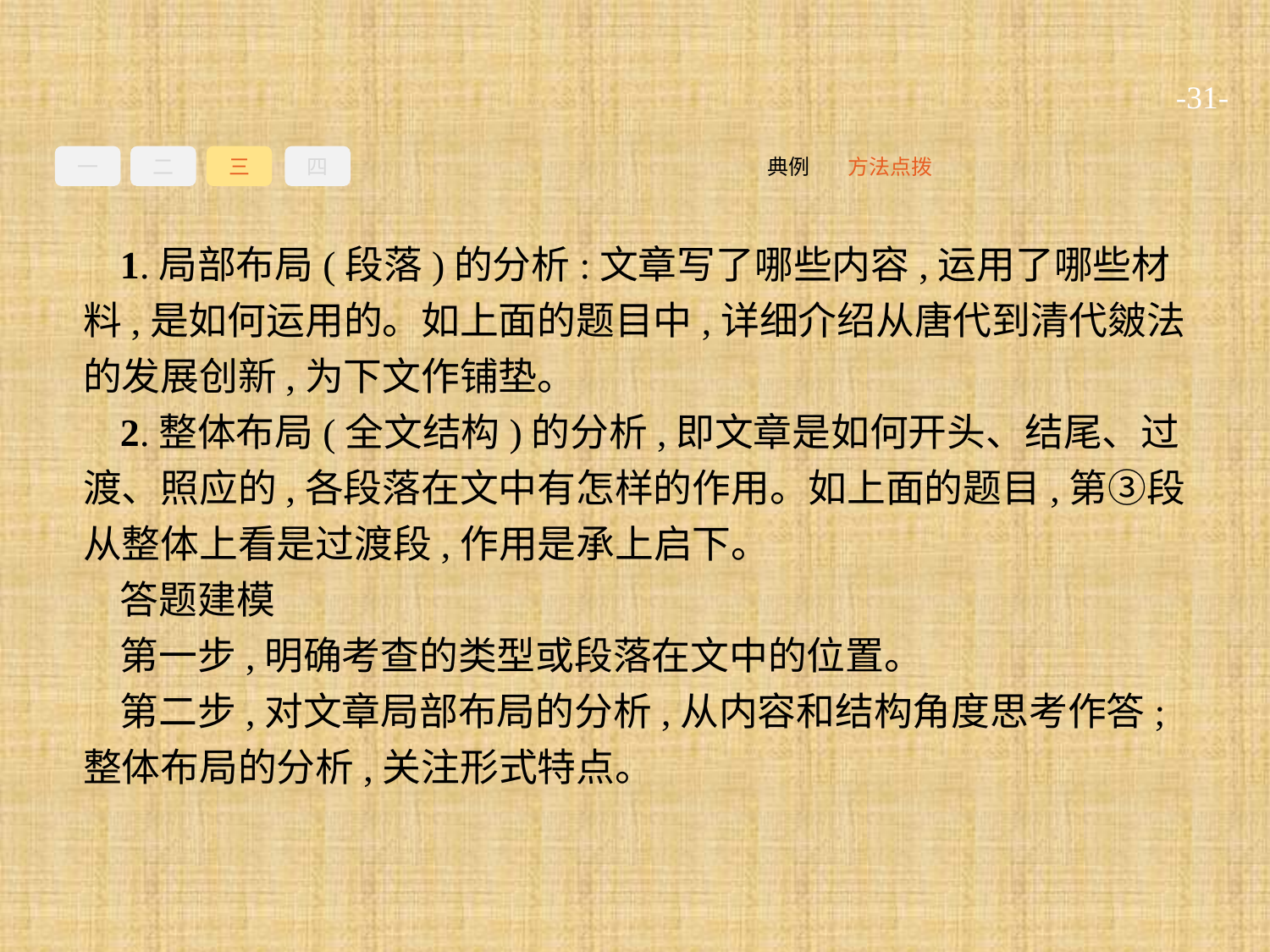

-31-
一
二
三
四
方法点拨
典例
1.局部布局(段落)的分析:文章写了哪些内容,运用了哪些材料,是如何运用的。如上面的题目中,详细介绍从唐代到清代皴法的发展创新,为下文作铺垫。
2.整体布局(全文结构)的分析,即文章是如何开头、结尾、过渡、照应的,各段落在文中有怎样的作用。如上面的题目,第③段从整体上看是过渡段,作用是承上启下。
答题建模
第一步,明确考查的类型或段落在文中的位置。
第二步,对文章局部布局的分析,从内容和结构角度思考作答;整体布局的分析,关注形式特点。